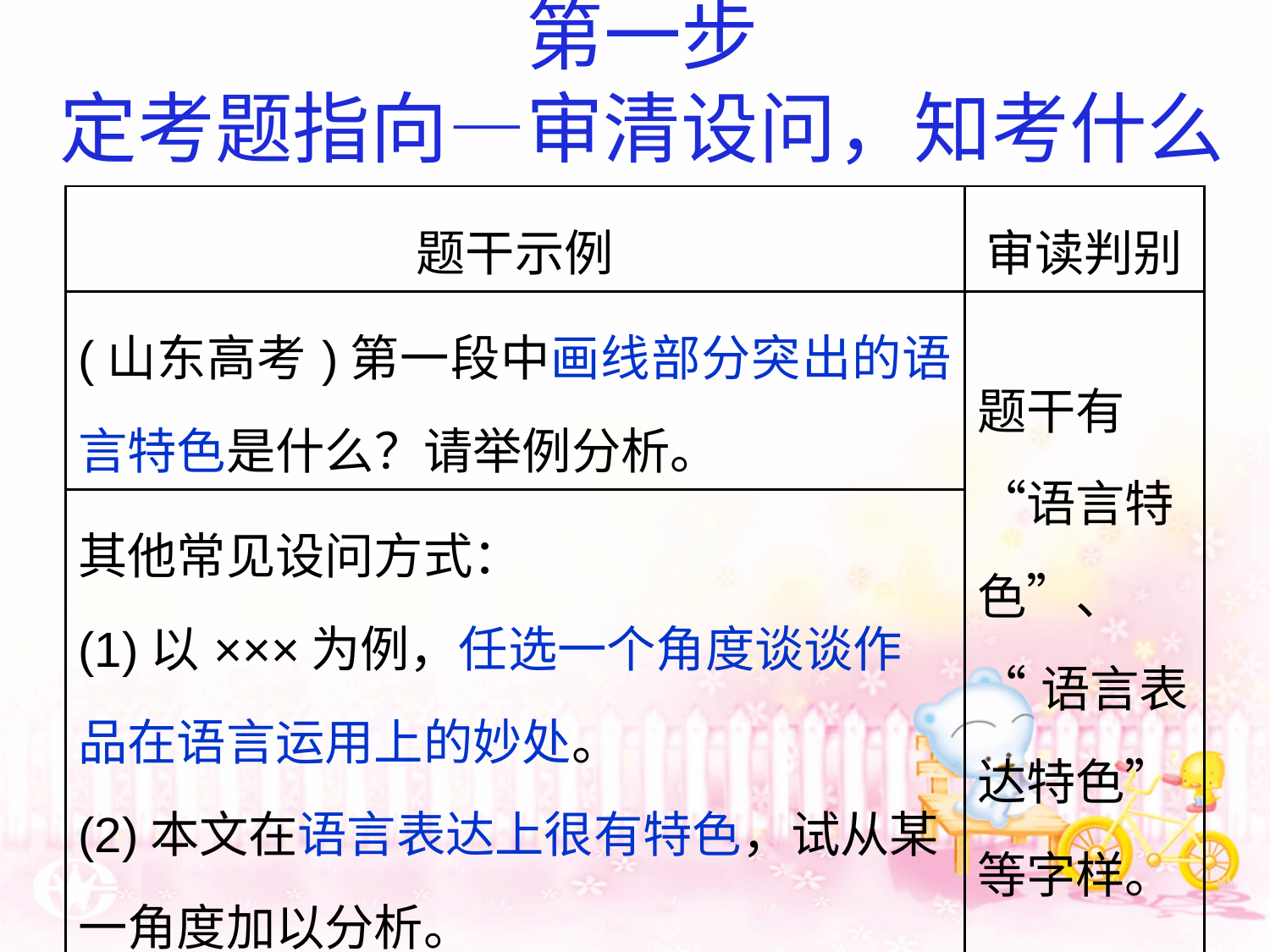

# 第一步 定考题指向—审清设问，知考什么
| 题干示例 | 审读判别 |
| --- | --- |
| (山东高考)第一段中画线部分突出的语言特色是什么？请举例分析。 | 题干有“语言特色”、 “语言表达特色”等字样。 |
| 其他常见设问方式： (1)以×××为例，任选一个角度谈谈作品在语言运用上的妙处。 (2)本文在语言表达上很有特色，试从某一角度加以分析。 |  |